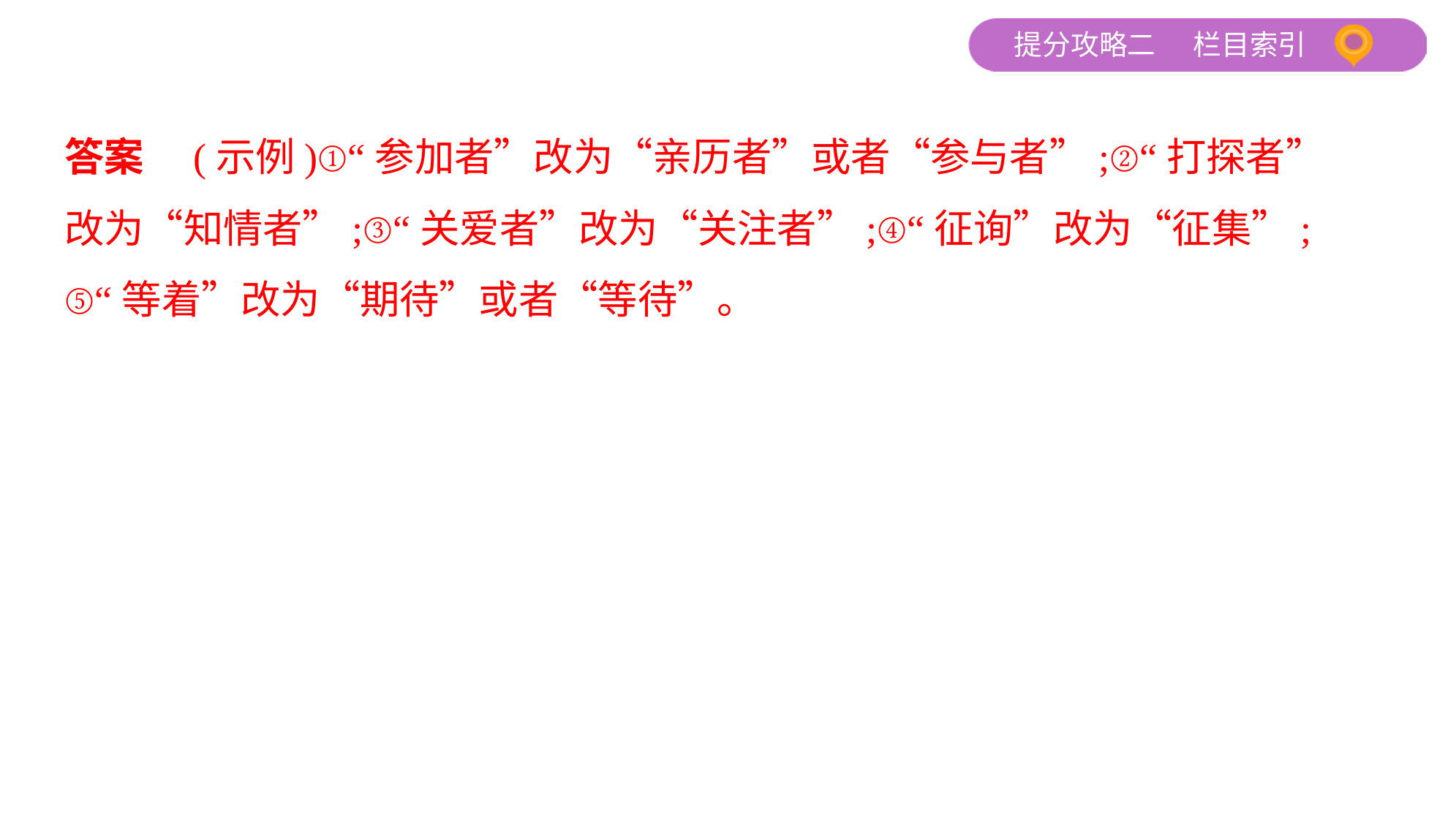

答案　(示例)①“参加者”改为“亲历者”或者“参与者”;②“打探者”
改为“知情者”;③“关爱者”改为“关注者”;④“征询”改为“征集”;
⑤“等着”改为“期待”或者“等待”。